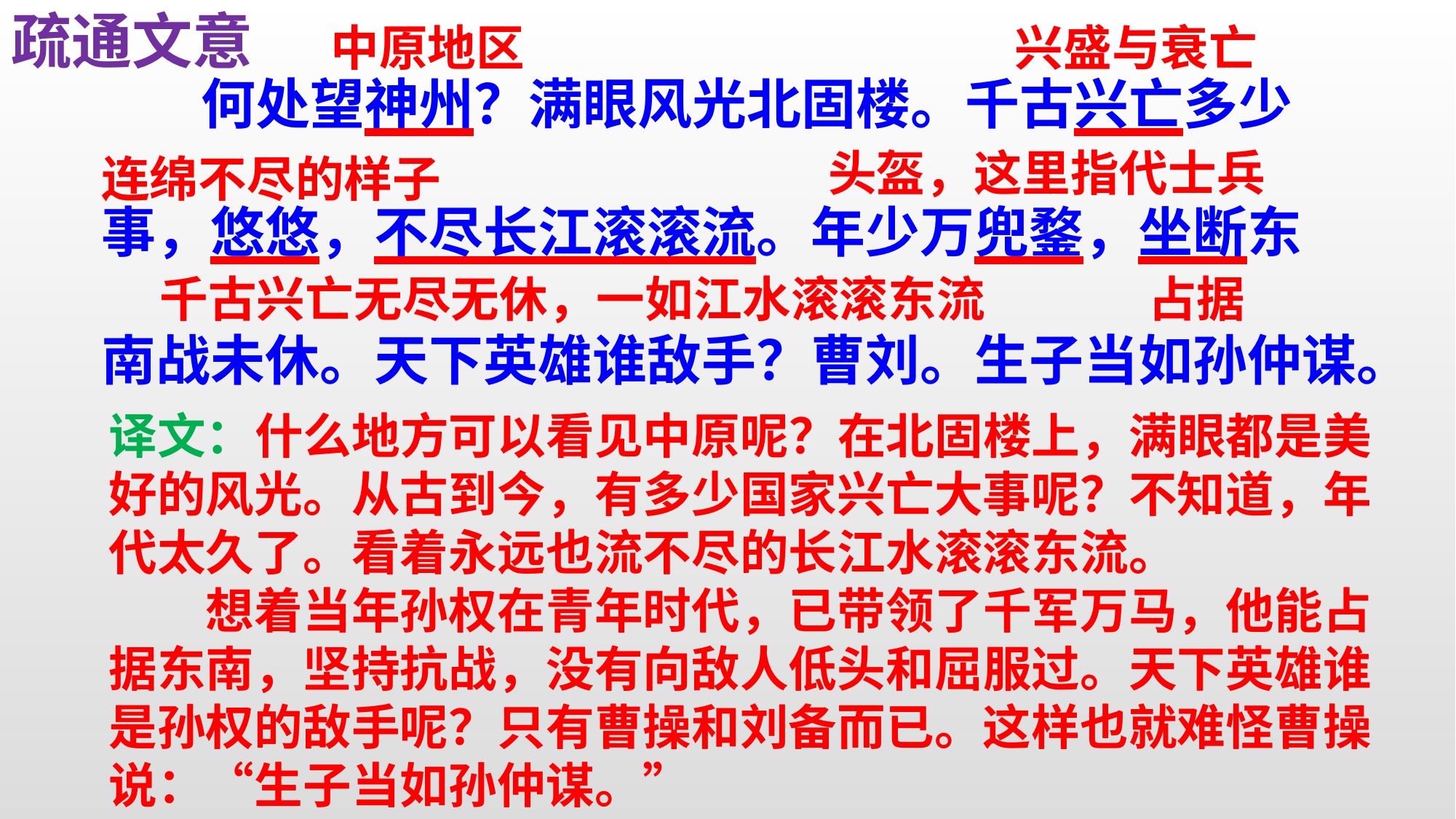

疏通文意
中原地区
兴盛与衰亡
       何处望神州？满眼风光北固楼。千古兴亡多少

事，悠悠，不尽长江滚滚流。年少万兜鍪，坐断东

南战未休。天下英雄谁敌手？曹刘。生子当如孙仲谋。
头盔，这里指代士兵
连绵不尽的样子
千古兴亡无尽无休，一如江水滚滚东流
占据
译文：什么地方可以看见中原呢？在北固楼上，满眼都是美好的风光。从古到今，有多少国家兴亡大事呢？不知道，年代太久了。看着永远也流不尽的长江水滚滚东流。
　　想着当年孙权在青年时代，已带领了千军万马，他能占据东南，坚持抗战，没有向敌人低头和屈服过。天下英雄谁是孙权的敌手呢？只有曹操和刘备而已。这样也就难怪曹操说：“生子当如孙仲谋。”